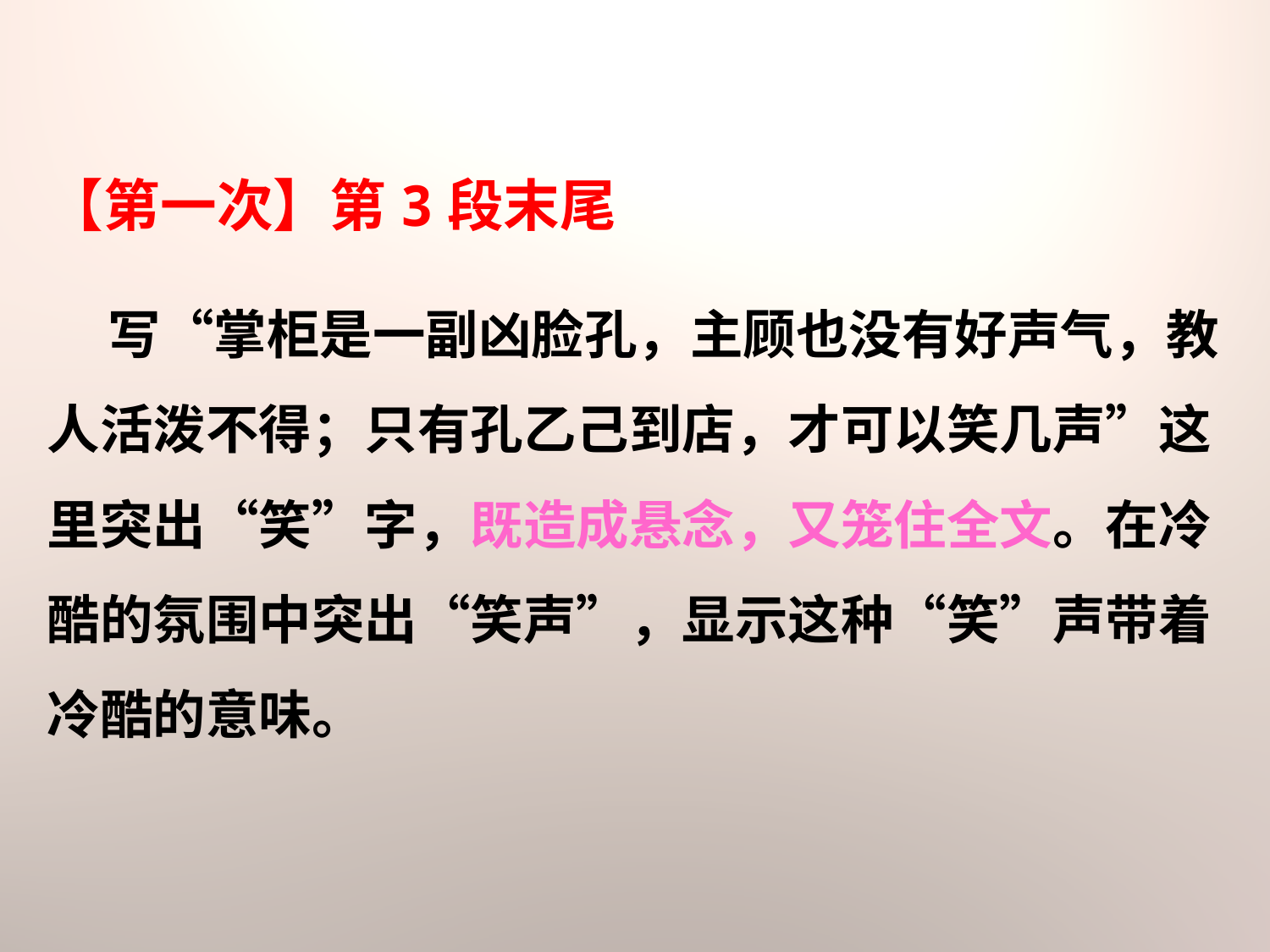

【第一次】第3段末尾
    写“掌柜是一副凶脸孔，主顾也没有好声气，教人活泼不得；只有孔乙己到店，才可以笑几声”这里突出“笑”字，既造成悬念，又笼住全文。在冷酷的氛围中突出“笑声”，显示这种“笑”声带着冷酷的意味。